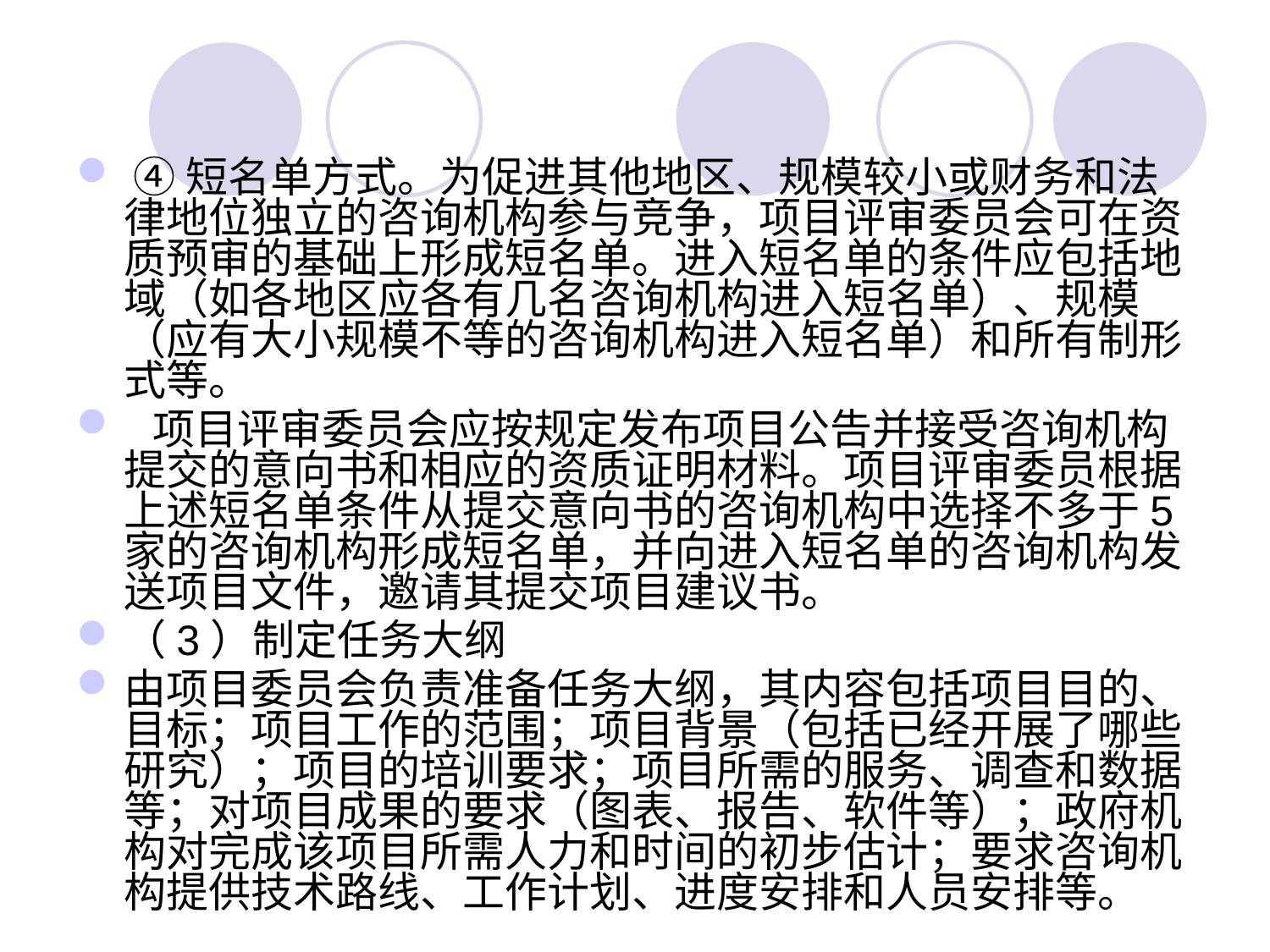

#
 ④短名单方式。为促进其他地区、规模较小或财务和法律地位独立的咨询机构参与竞争，项目评审委员会可在资质预审的基础上形成短名单。进入短名单的条件应包括地域（如各地区应各有几名咨询机构进入短名单）、规模（应有大小规模不等的咨询机构进入短名单）和所有制形式等。
  项目评审委员会应按规定发布项目公告并接受咨询机构提交的意向书和相应的资质证明材料。项目评审委员根据上述短名单条件从提交意向书的咨询机构中选择不多于5家的咨询机构形成短名单，并向进入短名单的咨询机构发送项目文件，邀请其提交项目建议书。
（3）制定任务大纲
由项目委员会负责准备任务大纲，其内容包括项目目的、目标；项目工作的范围；项目背景（包括已经开展了哪些研究）；项目的培训要求；项目所需的服务、调查和数据等；对项目成果的要求（图表、报告、软件等）；政府机构对完成该项目所需人力和时间的初步估计；要求咨询机构提供技术路线、工作计划、进度安排和人员安排等。